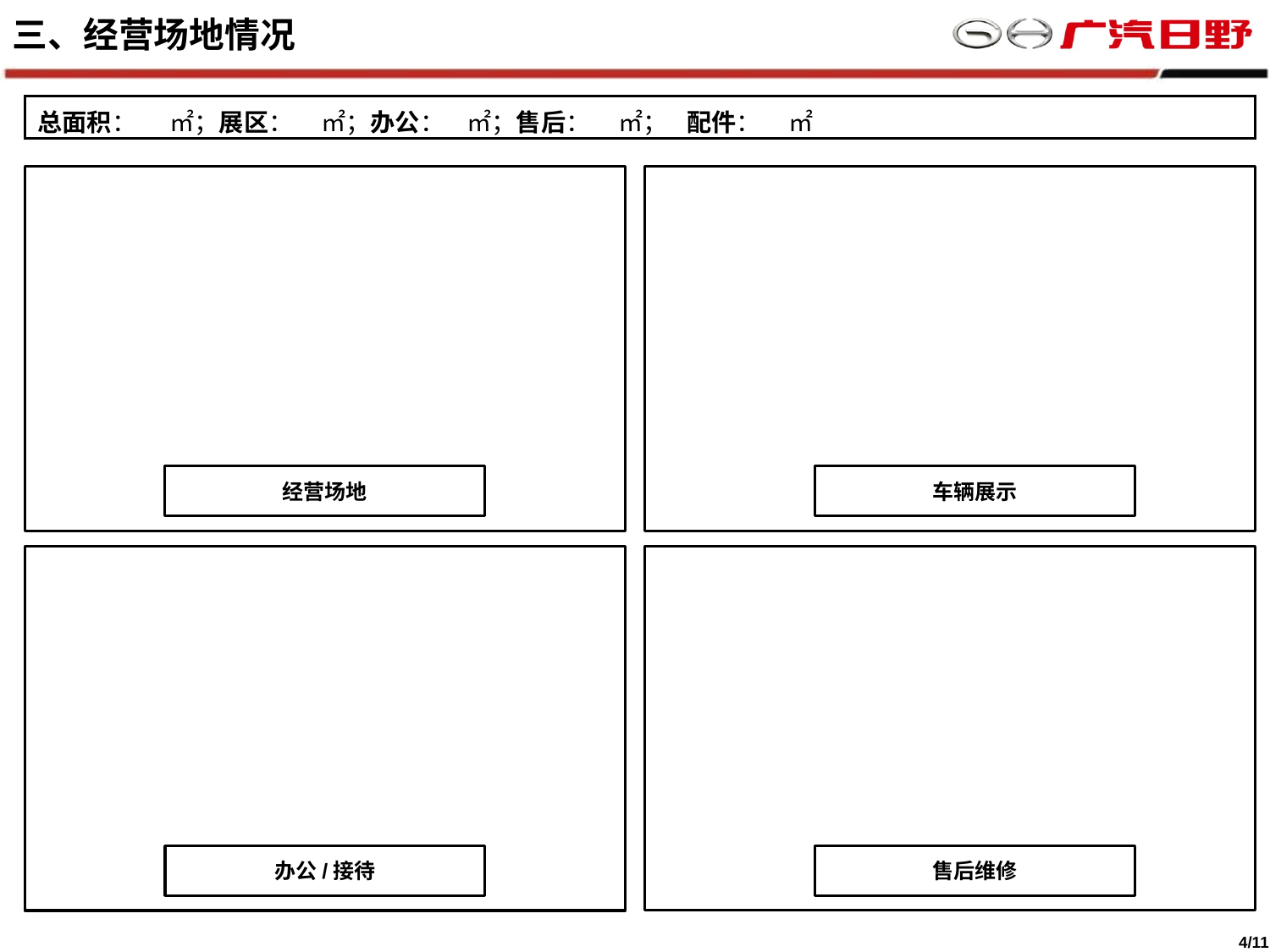

三、经营场地情况
| 总面积： ㎡；展区： ㎡；办公： ㎡；售后： ㎡； 配件： ㎡ |
| --- |

经营场地
车辆展示

办公/接待
售后维修